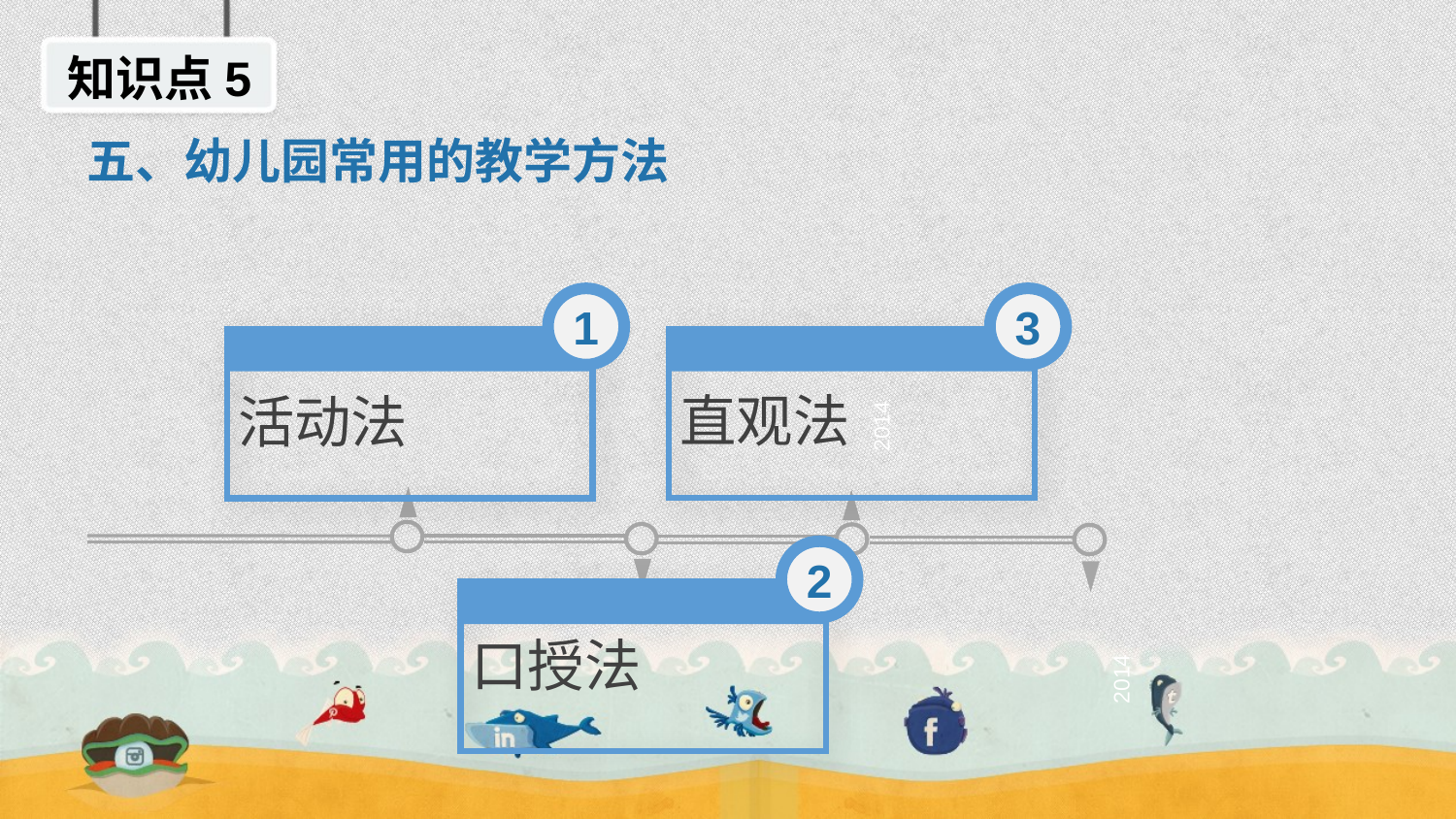

知识点5
五、幼儿园常用的教学方法
3
1

直观法
活动法
2014

2

口授法
2014